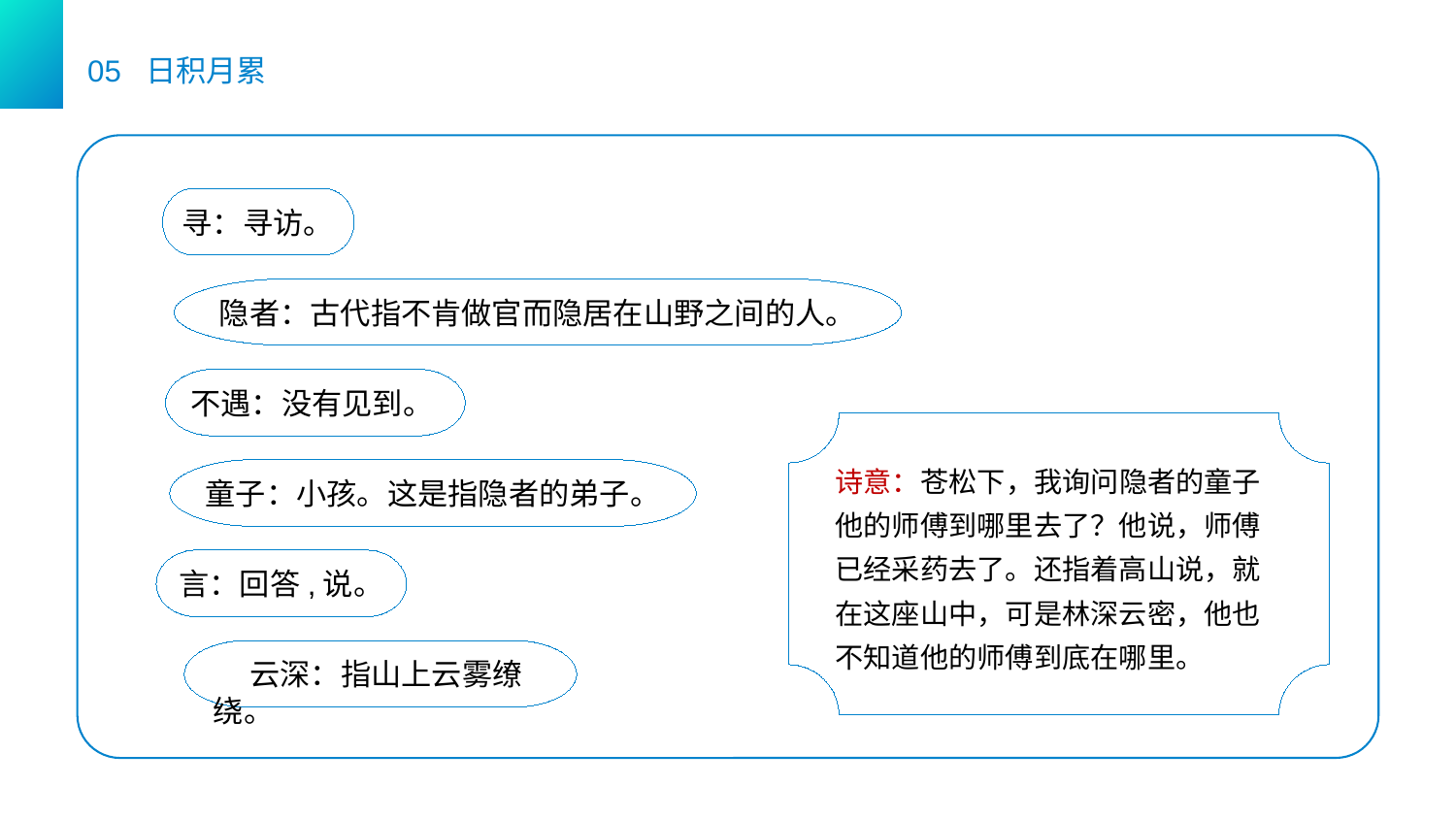

05  日积月累

寻：寻访。
隐者：古代指不肯做官而隐居在山野之间的人。
不遇：没有见到。
诗意：苍松下，我询问隐者的童子他的师傅到哪里去了？他说，师傅已经采药去了。还指着高山说，就在这座山中，可是林深云密，他也不知道他的师傅到底在哪里。
童子：小孩。这是指隐者的弟子。
言：回答,说。
云深：指山上云雾缭绕。